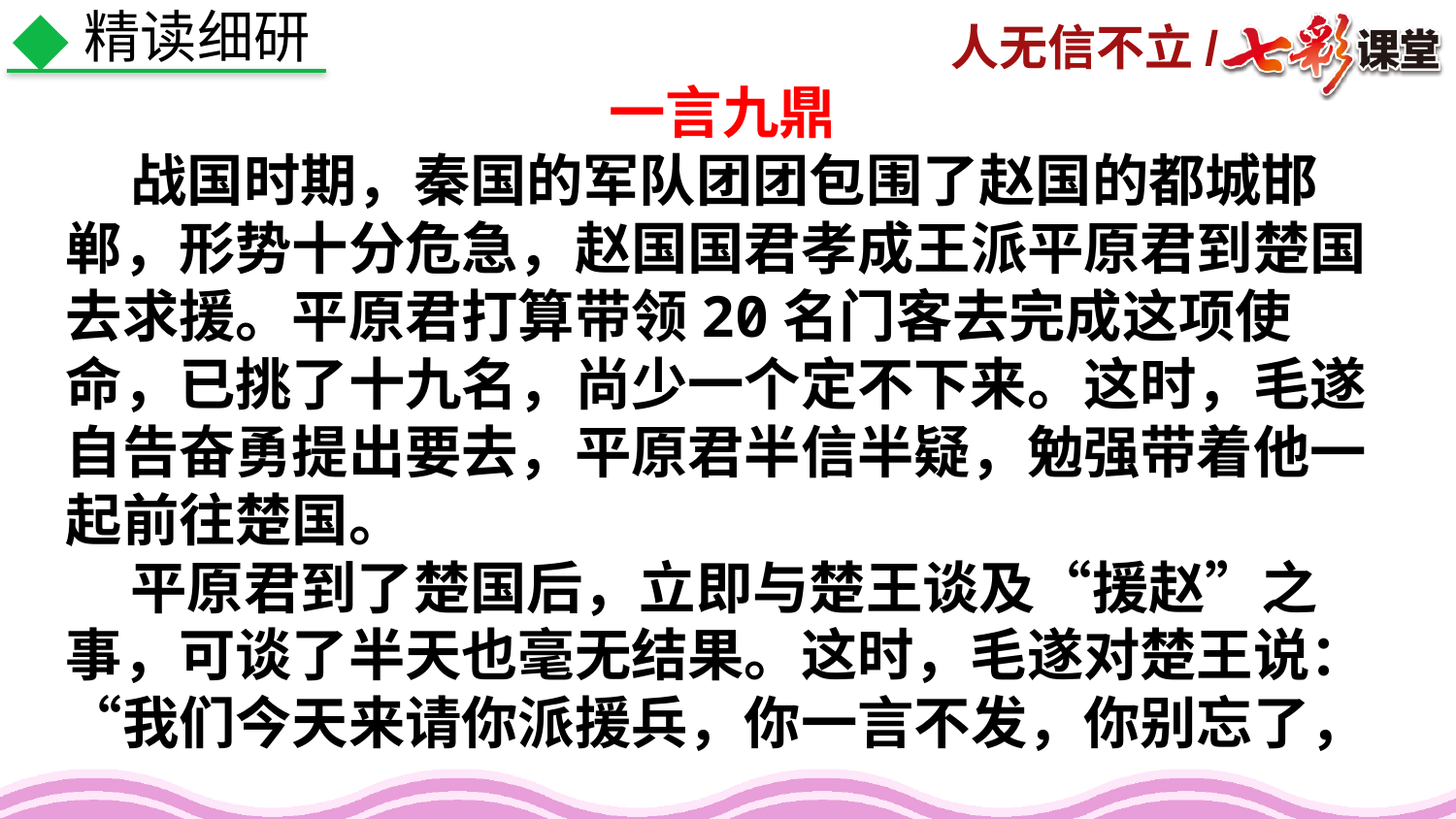

精读细研

一言九鼎
    战国时期，秦国的军队团团包围了赵国的都城邯郸，形势十分危急，赵国国君孝成王派平原君到楚国去求援。平原君打算带领20名门客去完成这项使命，已挑了十九名，尚少一个定不下来。这时，毛遂自告奋勇提出要去，平原君半信半疑，勉强带着他一起前往楚国。
    平原君到了楚国后，立即与楚王谈及“援赵”之事，可谈了半天也毫无结果。这时，毛遂对楚王说：“我们今天来请你派援兵，你一言不发，你别忘了，